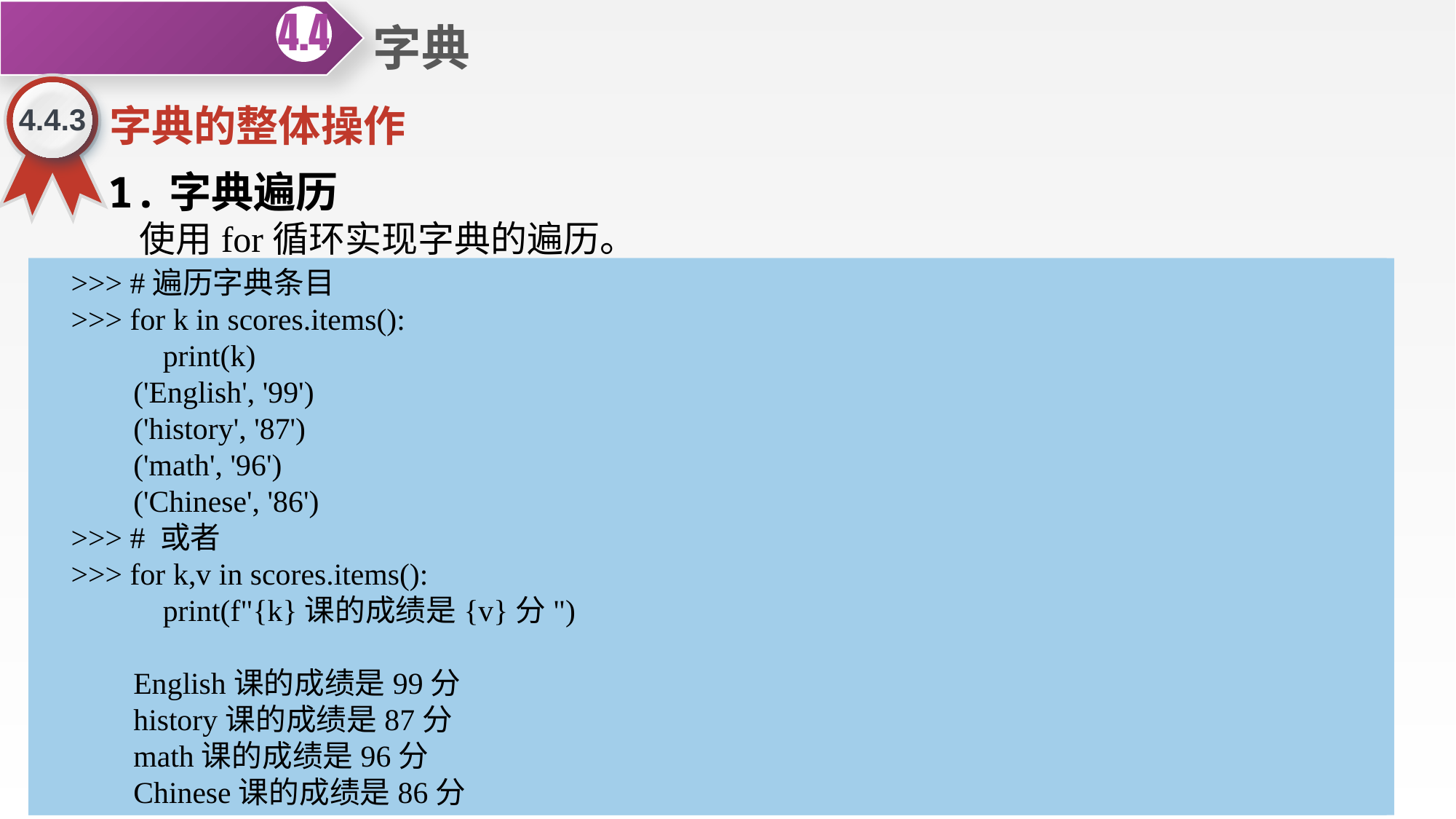

字典

4.4

4.4.3
字典的整体操作
1.字典遍历
使用for循环实现字典的遍历。
>>> scores={'English': '99', 'history': '87', 'math': '96', 'Chinese': '86'}
>>> #遍历字典键和对应的值
>>> for k in scores:
        print(f"key={k:<10}\tvalue={scores[k]:<10}")
    key=English       value=99
    key=history        value=87
    key=math         value=96
    key=Chinese       value=86
>>> #遍历字典的值
>>> for k in scores.values():
        print(k)
    99
    87
    96
    86
>>> #遍历字典条目
>>> for k in scores.items():
            print(k)
    ('English', '99')
    ('history', '87')
    ('math', '96')
    ('Chinese', '86')
>>> # 或者
>>> for k,v in scores.items():
            print(f"{k}课的成绩是{v}分")

    English课的成绩是99分
    history课的成绩是87分
    math课的成绩是96分
    Chinese课的成绩是86分